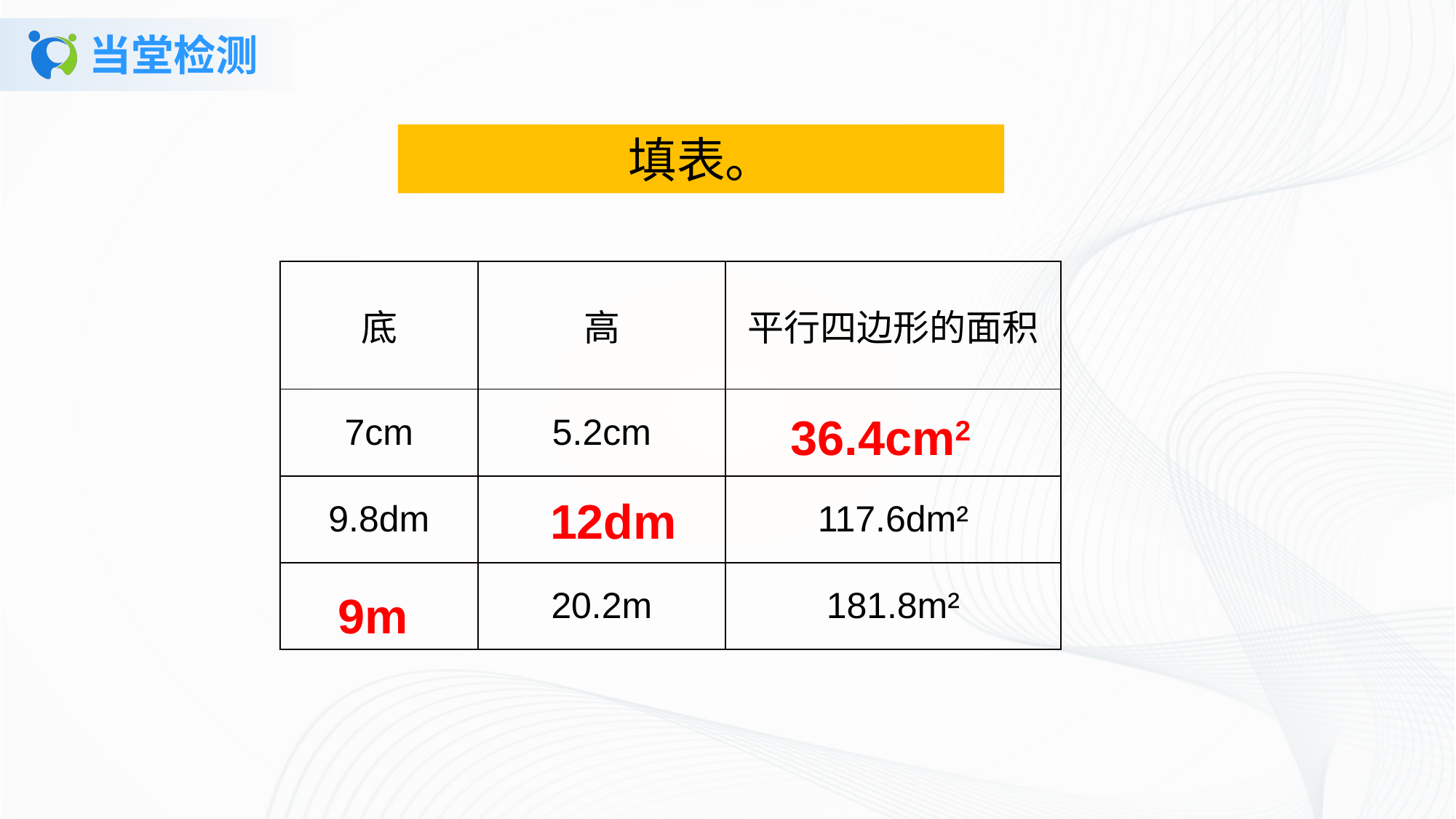

# 当堂检测
填表。
| 底 | 高 | 平行四边形的面积 |
| --- | --- | --- |
| 7cm | 5.2cm |  |
| 9.8dm |  | 117.6dm² |
|  | 20.2m | 181.8m² |
36.4cm2
12dm
9m